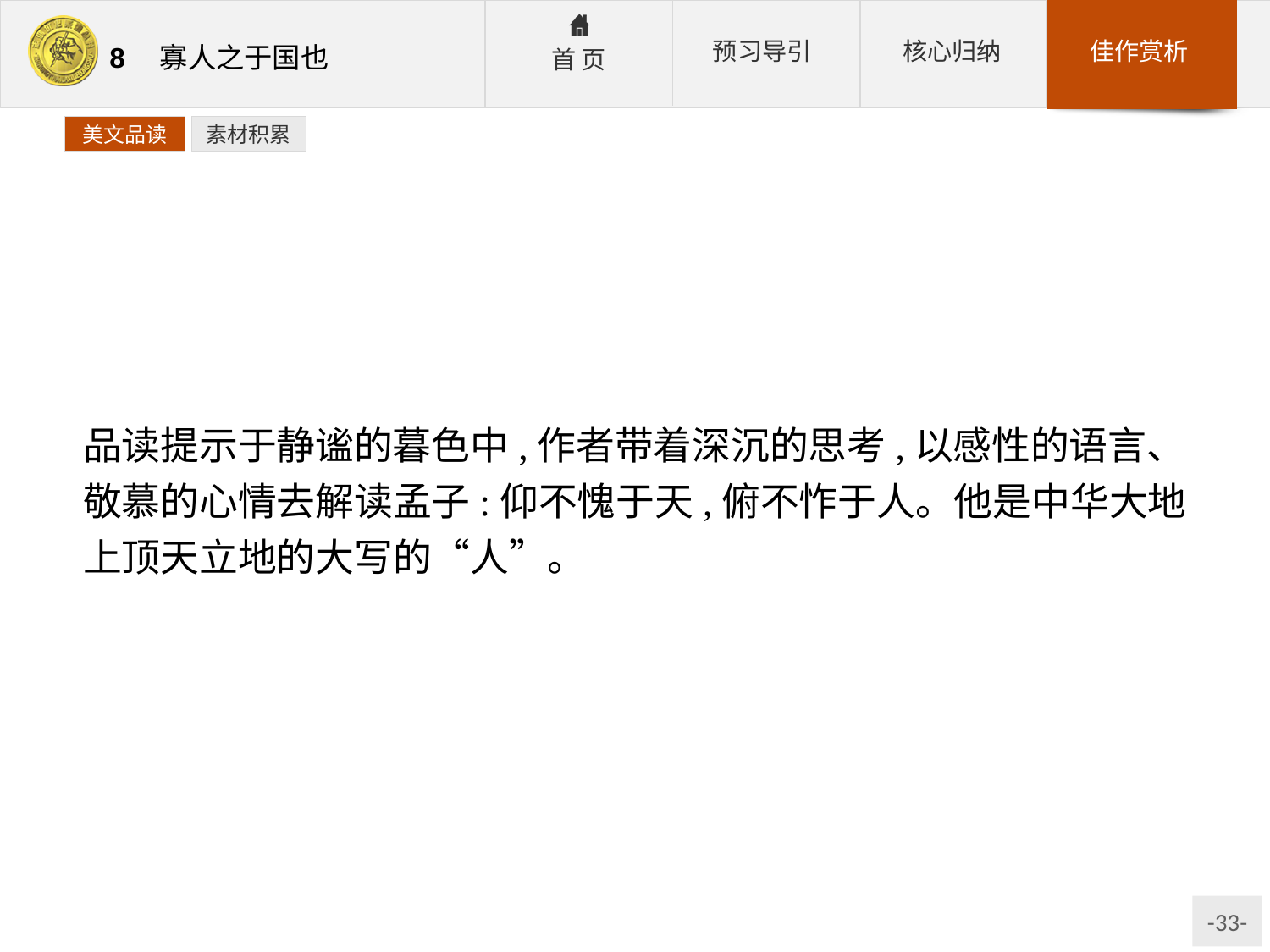

美文品读
素材积累
品读提示于静谧的暮色中,作者带着深沉的思考,以感性的语言、敬慕的心情去解读孟子:仰不愧于天,俯不怍于人。他是中华大地上顶天立地的大写的“人”。